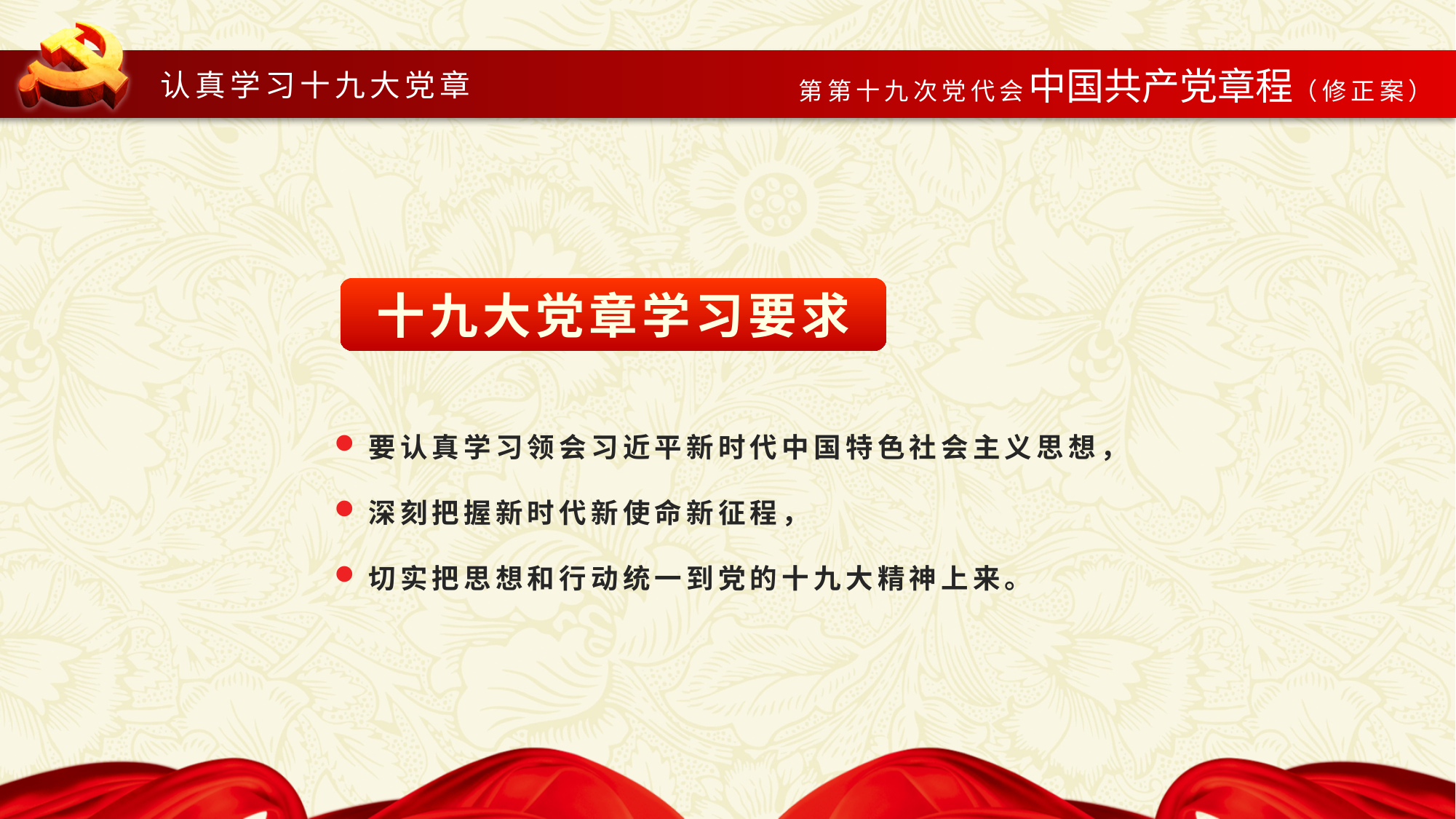

认真学习十九大党章
十九大党章学习要求
要认真学习领会习近平新时代中国特色社会主义思想，
深刻把握新时代新使命新征程，
切实把思想和行动统一到党的十九大精神上来。